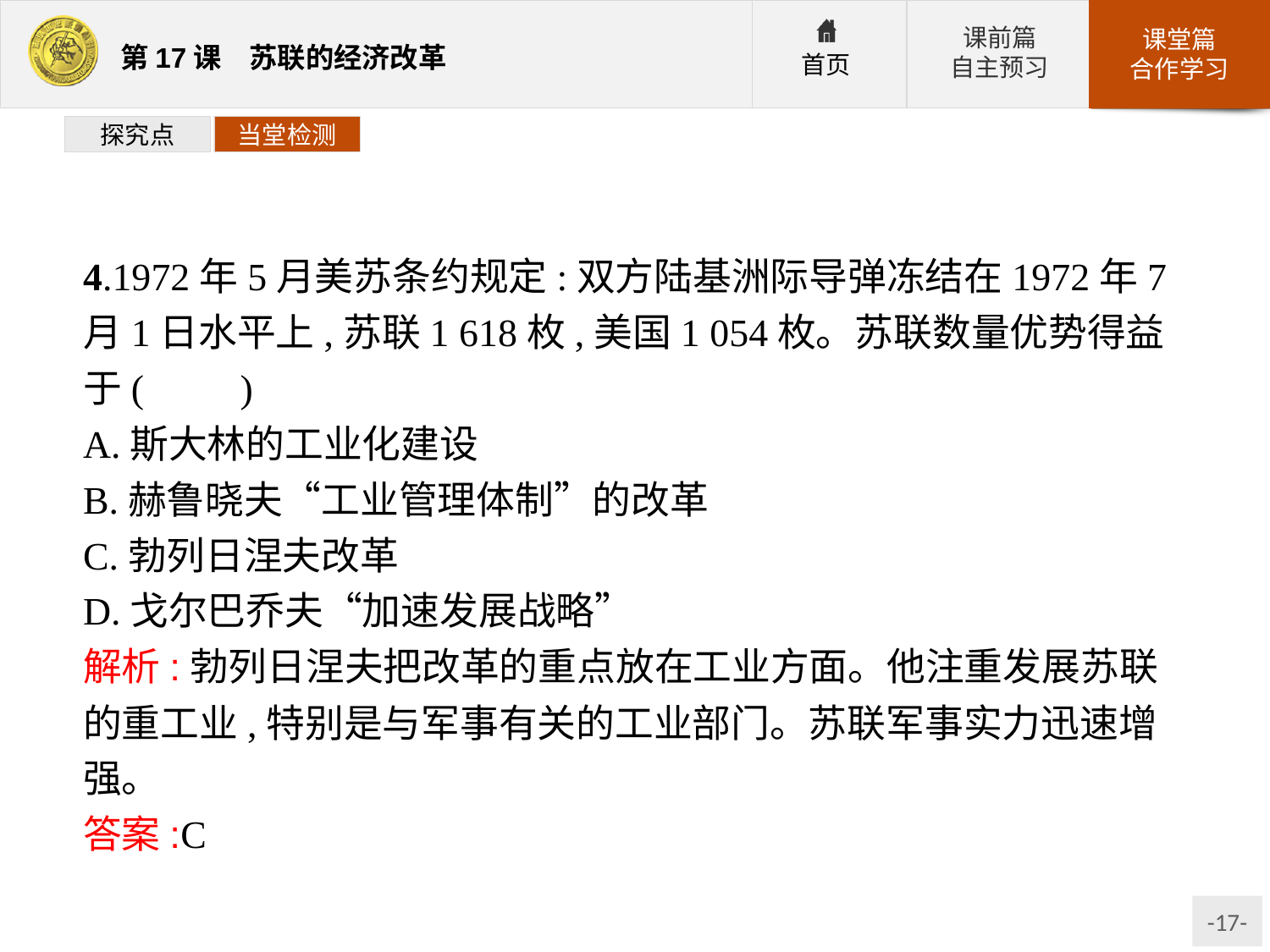

探究点
当堂检测
4.1972年5月美苏条约规定:双方陆基洲际导弹冻结在1972年7月1日水平上,苏联1 618枚,美国1 054枚。苏联数量优势得益于(　　)
A.斯大林的工业化建设
B.赫鲁晓夫“工业管理体制”的改革
C.勃列日涅夫改革
D.戈尔巴乔夫“加速发展战略”
解析:勃列日涅夫把改革的重点放在工业方面。他注重发展苏联的重工业,特别是与军事有关的工业部门。苏联军事实力迅速增强。
答案:C